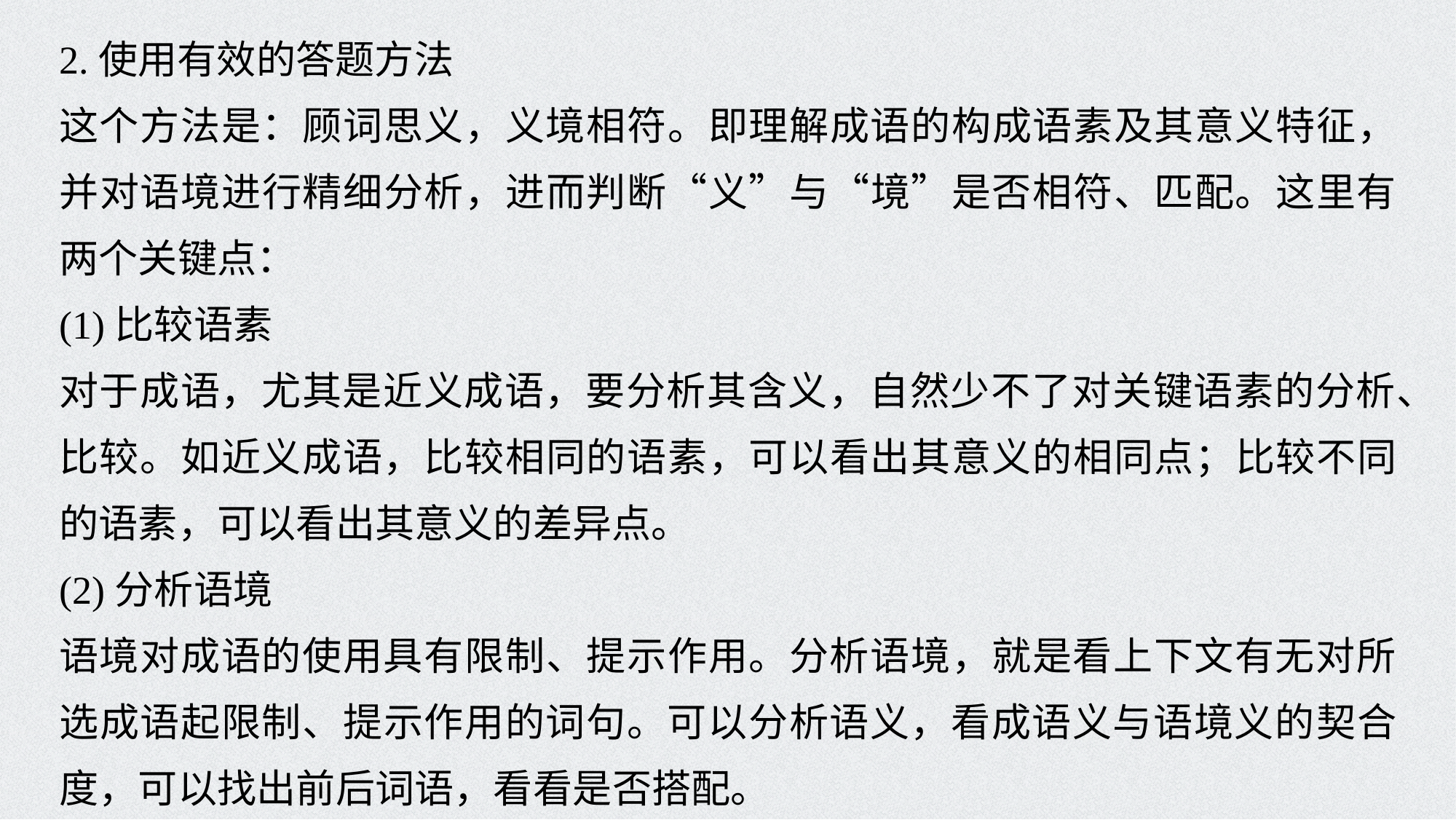

2.使用有效的答题方法
这个方法是：顾词思义，义境相符。即理解成语的构成语素及其意义特征，并对语境进行精细分析，进而判断“义”与“境”是否相符、匹配。这里有两个关键点：
(1)比较语素
对于成语，尤其是近义成语，要分析其含义，自然少不了对关键语素的分析、比较。如近义成语，比较相同的语素，可以看出其意义的相同点；比较不同的语素，可以看出其意义的差异点。
(2)分析语境
语境对成语的使用具有限制、提示作用。分析语境，就是看上下文有无对所选成语起限制、提示作用的词句。可以分析语义，看成语义与语境义的契合度，可以找出前后词语，看看是否搭配。